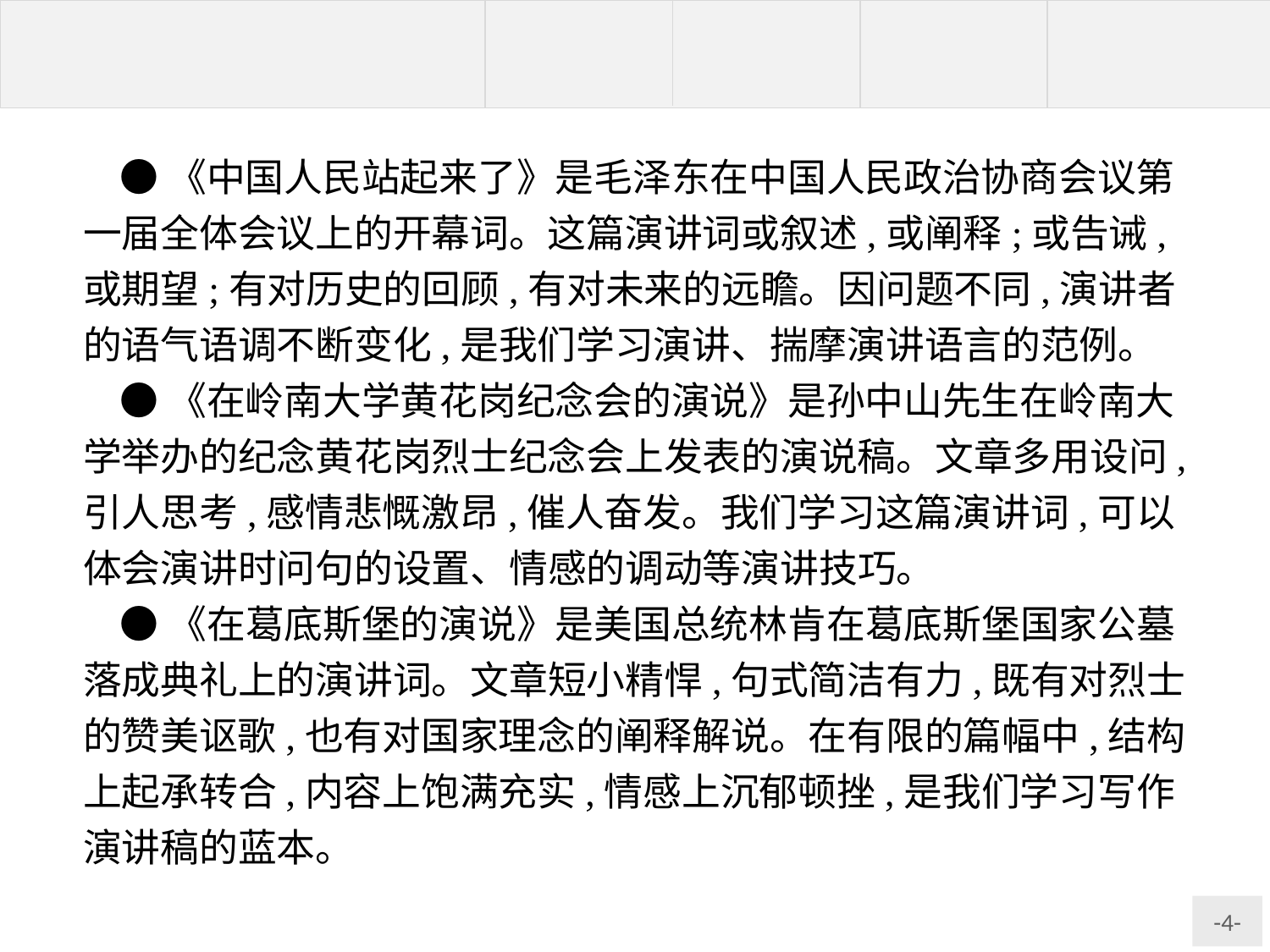

●《中国人民站起来了》是毛泽东在中国人民政治协商会议第一届全体会议上的开幕词。这篇演讲词或叙述,或阐释;或告诫,或期望;有对历史的回顾,有对未来的远瞻。因问题不同,演讲者的语气语调不断变化,是我们学习演讲、揣摩演讲语言的范例。
●《在岭南大学黄花岗纪念会的演说》是孙中山先生在岭南大学举办的纪念黄花岗烈士纪念会上发表的演说稿。文章多用设问,引人思考,感情悲慨激昂,催人奋发。我们学习这篇演讲词,可以体会演讲时问句的设置、情感的调动等演讲技巧。
●《在葛底斯堡的演说》是美国总统林肯在葛底斯堡国家公墓落成典礼上的演讲词。文章短小精悍,句式简洁有力,既有对烈士的赞美讴歌,也有对国家理念的阐释解说。在有限的篇幅中,结构上起承转合,内容上饱满充实,情感上沉郁顿挫,是我们学习写作演讲稿的蓝本。